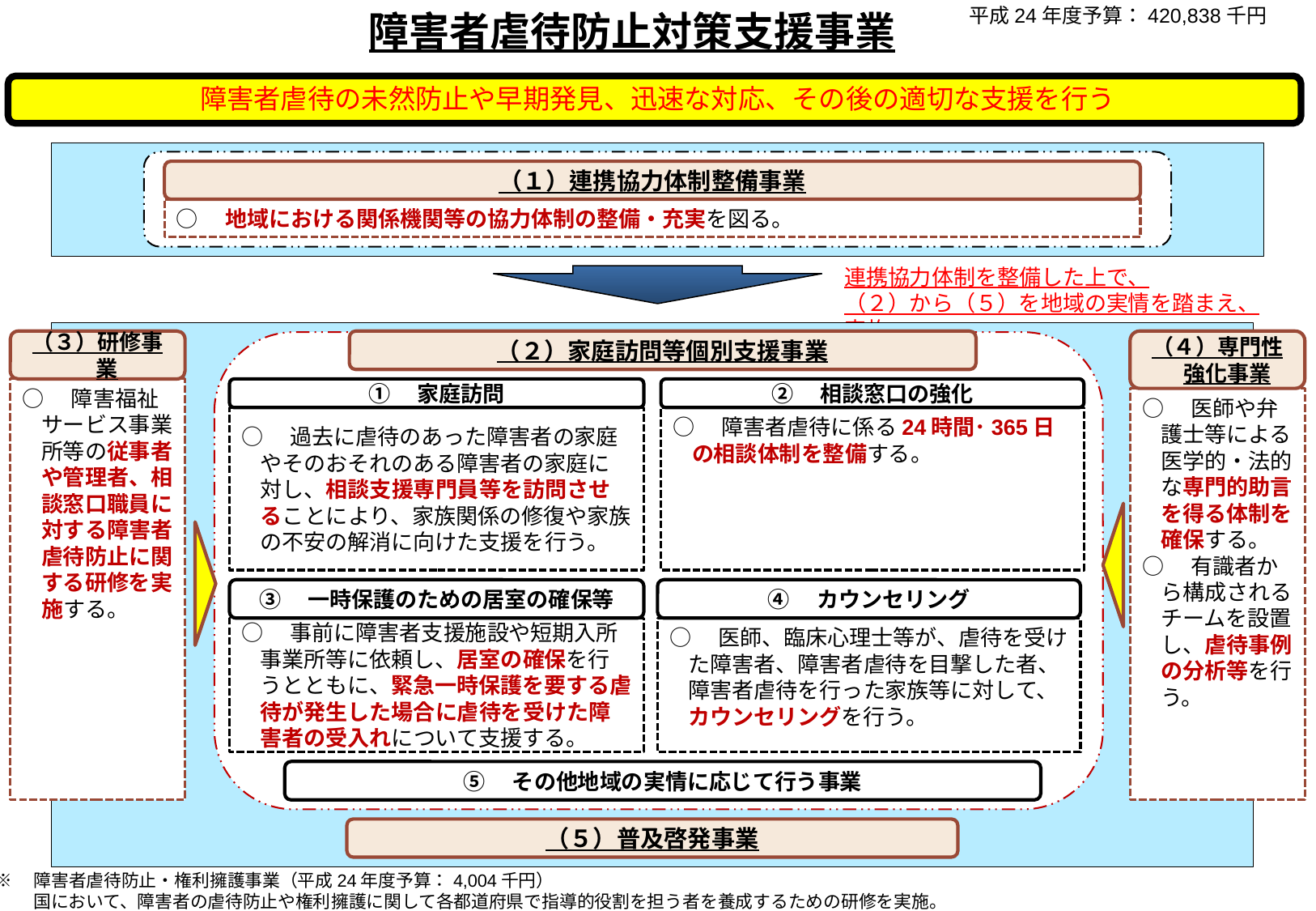

平成24年度予算：420,838千円
障害者虐待防止対策支援事業

障害者虐待の未然防止や早期発見、迅速な対応、その後の適切な支援を行う

（１）連携協力体制整備事業
○　地域における関係機関等の協力体制の整備・充実を図る。
連携協力体制を整備した上で、
（２）から（５）を地域の実情を踏まえ、実施

①　家庭訪問
②　相談窓口の強化
○　過去に虐待のあった障害者の家庭やそのおそれのある障害者の家庭に対し、相談支援専門員等を訪問させることにより、家族関係の修復や家族の不安の解消に向けた支援を行う。
○　障害者虐待に係る24時間･365日の相談体制を整備する。
③　一時保護のための居室の確保等
④　カウンセリング
○　事前に障害者支援施設や短期入所事業所等に依頼し、居室の確保を行うとともに、緊急一時保護を要する虐待が発生した場合に虐待を受けた障害者の受入れについて支援する。
○　医師、臨床心理士等が、虐待を受けた障害者、障害者虐待を目撃した者、障害者虐待を行った家族等に対して、カウンセリングを行う。
（３）研修事業
○　障害福祉サービス事業所等の従事者や管理者、相談窓口職員に対する障害者虐待防止に関する研修を実施する。
（４）専門性強化事業
○　医師や弁護士等による医学的・法的な専門的助言を得る体制を確保する。
○　有識者から構成されるチームを設置し、虐待事例の分析等を行う。

⑤　その他地域の実情に応じて行う事業
（２）家庭訪問等個別支援事業
（５）普及啓発事業
※　障害者虐待防止・権利擁護事業（平成24年度予算：4,004千円）
　　 国において、障害者の虐待防止や権利擁護に関して各都道府県で指導的役割を担う者を養成するための研修を実施。